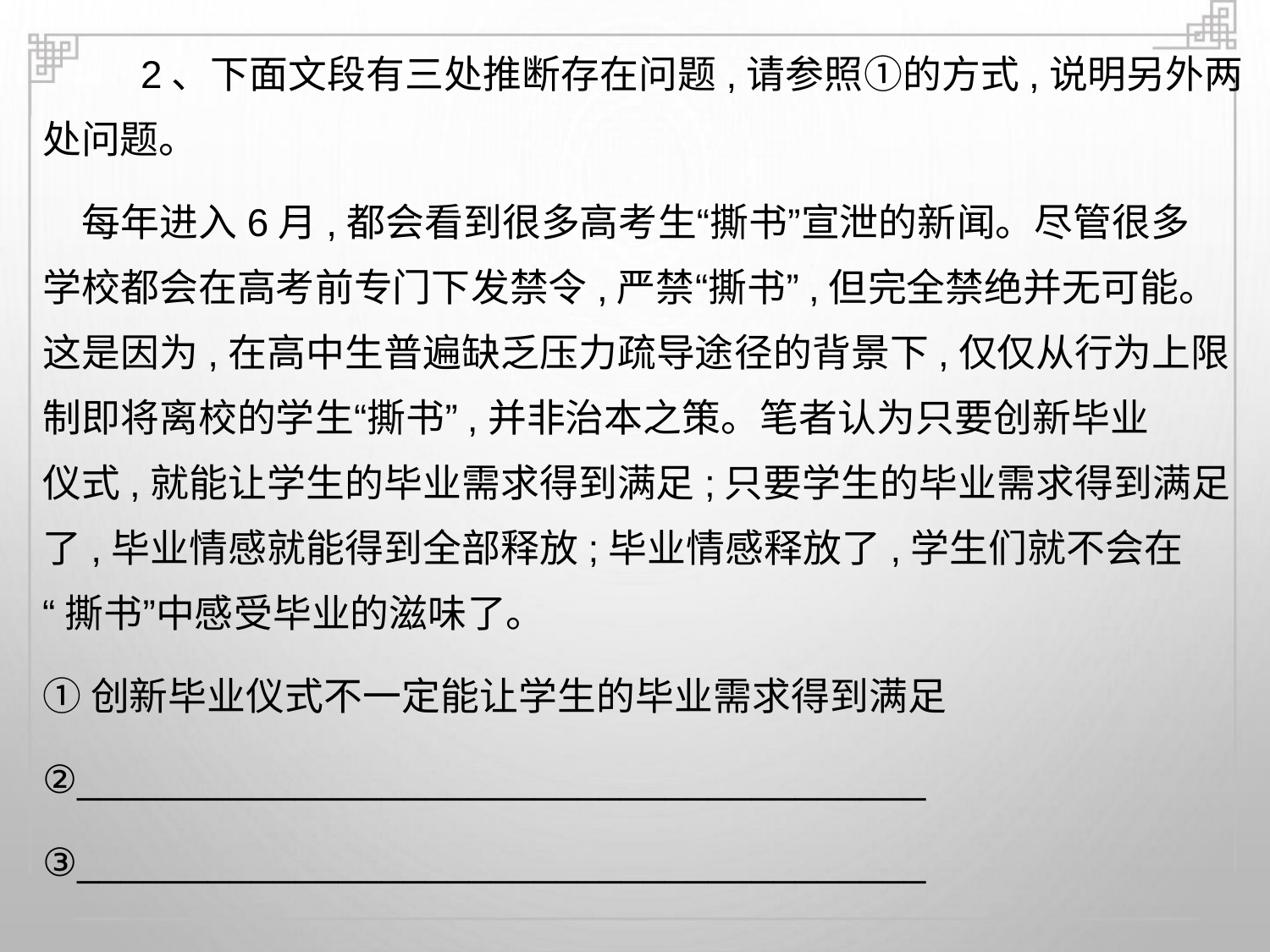

2、下面文段有三处推断存在问题,请参照①的方式,说明另外两
处问题。
每年进入6月,都会看到很多高考生“撕书”宣泄的新闻。尽管很多
学校都会在高考前专门下发禁令,严禁“撕书”,但完全禁绝并无可能。
这是因为,在高中生普遍缺乏压力疏导途径的背景下,仅仅从行为上限
制即将离校的学生“撕书”,并非治本之策。笔者认为只要创新毕业
仪式,就能让学生的毕业需求得到满足;只要学生的毕业需求得到满足
了,毕业情感就能得到全部释放;毕业情感释放了,学生们就不会在
“撕书”中感受毕业的滋味了。
①创新毕业仪式不一定能让学生的毕业需求得到满足
②_______________________________________
③_______________________________________